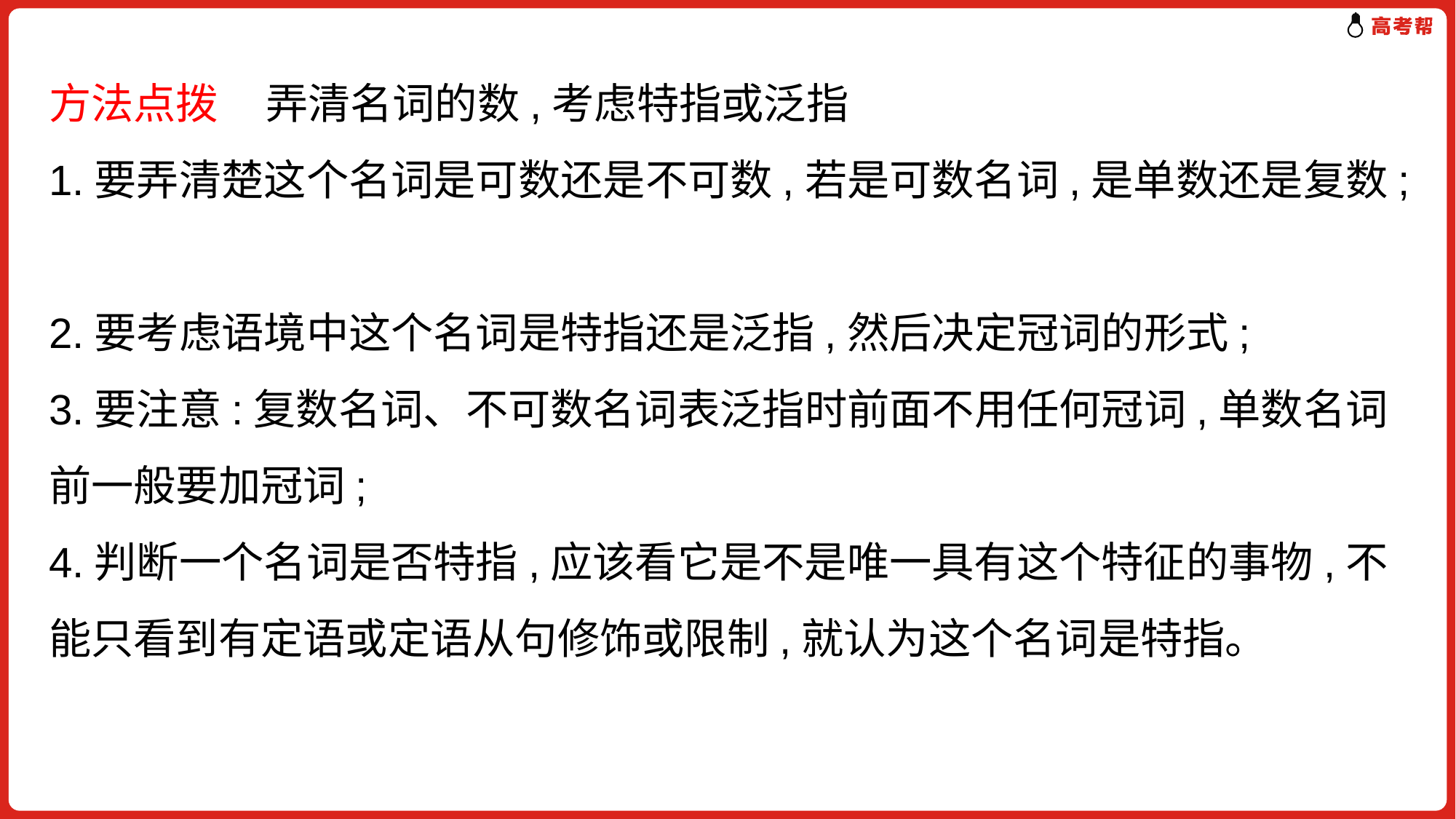

方法点拨     弄清名词的数,考虑特指或泛指
1.要弄清楚这个名词是可数还是不可数,若是可数名词,是单数还是复数;
2.要考虑语境中这个名词是特指还是泛指,然后决定冠词的形式;
3.要注意:复数名词、不可数名词表泛指时前面不用任何冠词,单数名词前一般要加冠词;
4.判断一个名词是否特指,应该看它是不是唯一具有这个特征的事物,不能只看到有定语或定语从句修饰或限制,就认为这个名词是特指。